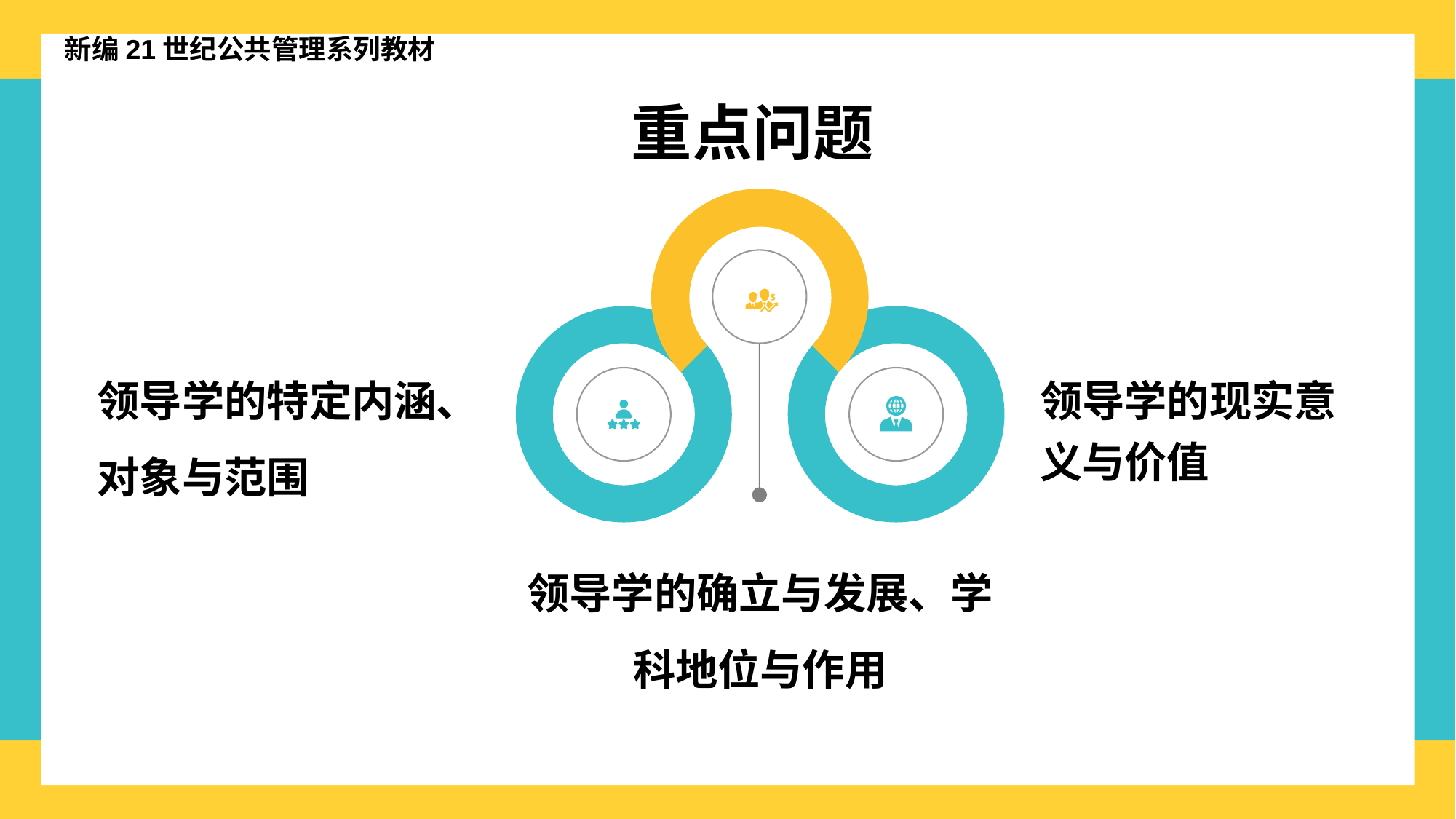

新编21世纪公共管理系列教材
重点问题

领导学的特定内涵、对象与范围
领导学的现实意义与价值
领导学的确立与发展、学科地位与作用